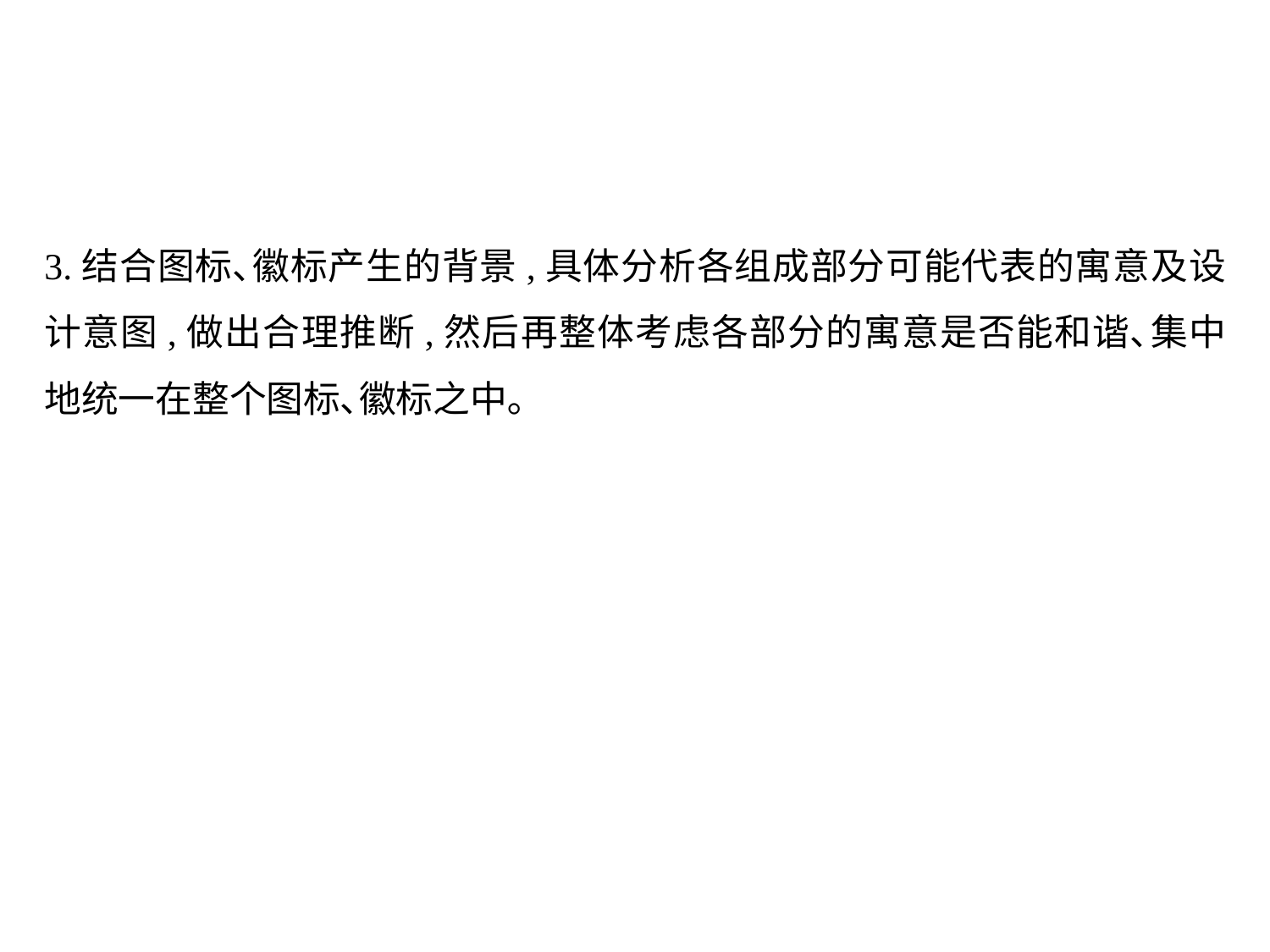

3.结合图标､徽标产生的背景,具体分析各组成部分可能代表的寓意及设计意图,做出合理推断,然后再整体考虑各部分的寓意是否能和谐､集中地统一在整个图标､徽标之中｡